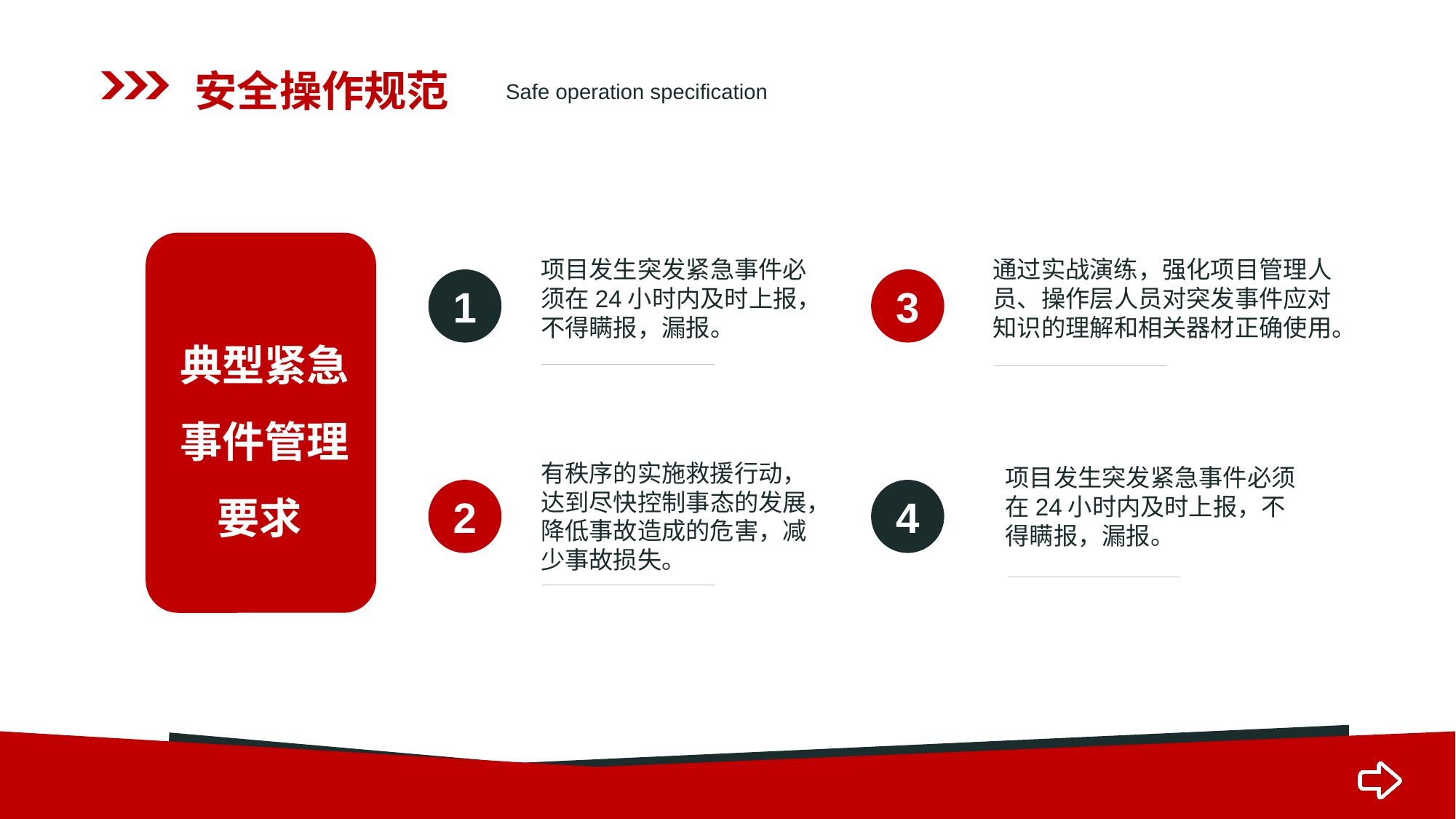

安全操作规范

Safe operation specification

典型紧急事件管理要求
项目发生突发紧急事件必须在24小时内及时上报，不得瞒报，漏报。
通过实战演练，强化项目管理人员、操作层人员对突发事件应对知识的理解和相关器材正确使用。
1
3
有秩序的实施救援行动，达到尽快控制事态的发展，降低事故造成的危害，减少事故损失。
项目发生突发紧急事件必须在24小时内及时上报，不得瞒报，漏报。
2
4